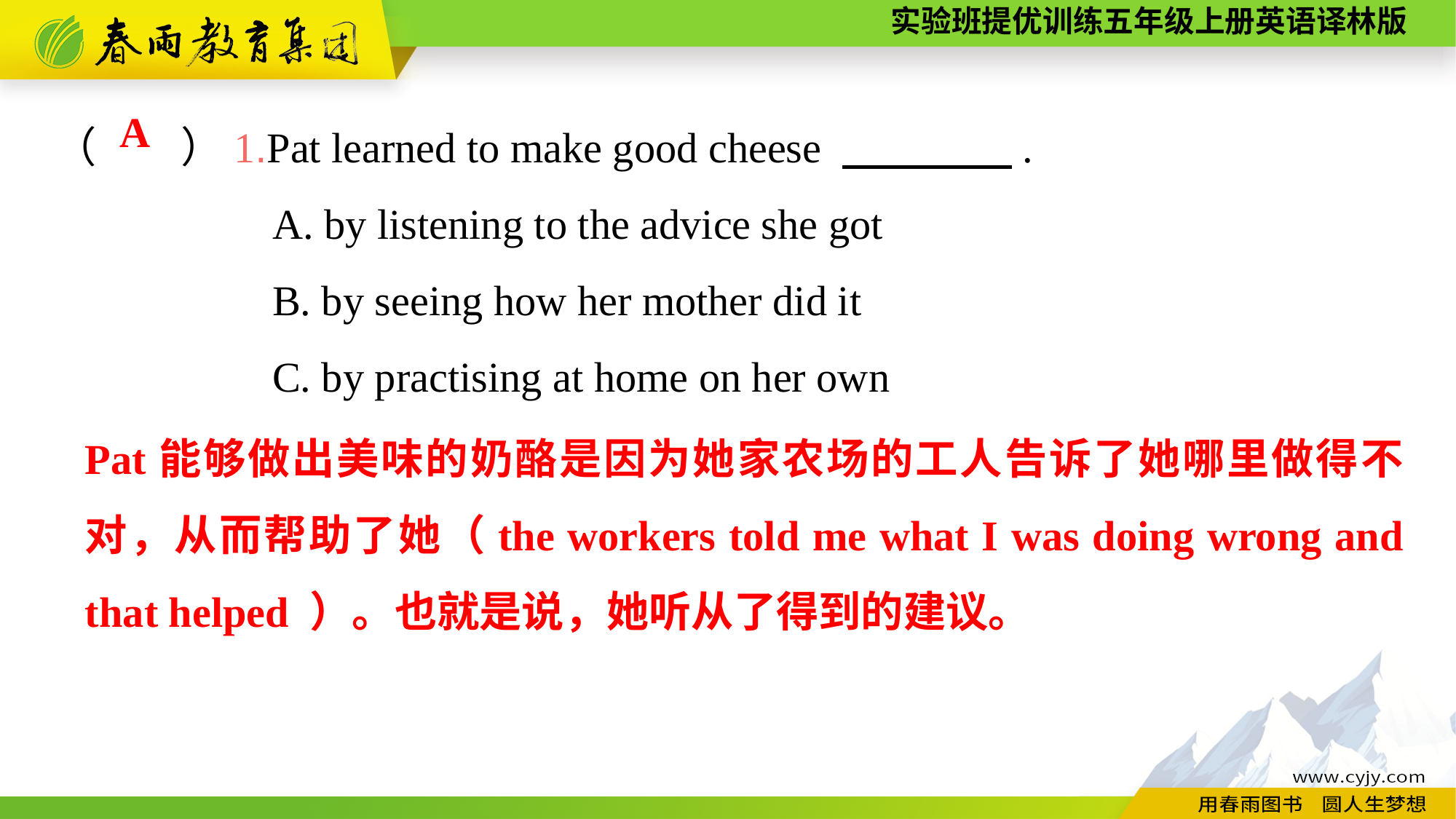

（　　）1.Pat learned to make good cheese 　　　　.
		A. by listening to the advice she got
		B. by seeing how her mother did it
		C. by practising at home on her own
A
Pat能够做出美味的奶酪是因为她家农场的工人告诉了她哪里做得不对，从而帮助了她（the workers told me what I was doing wrong and that helped ）。也就是说，她听从了得到的建议。